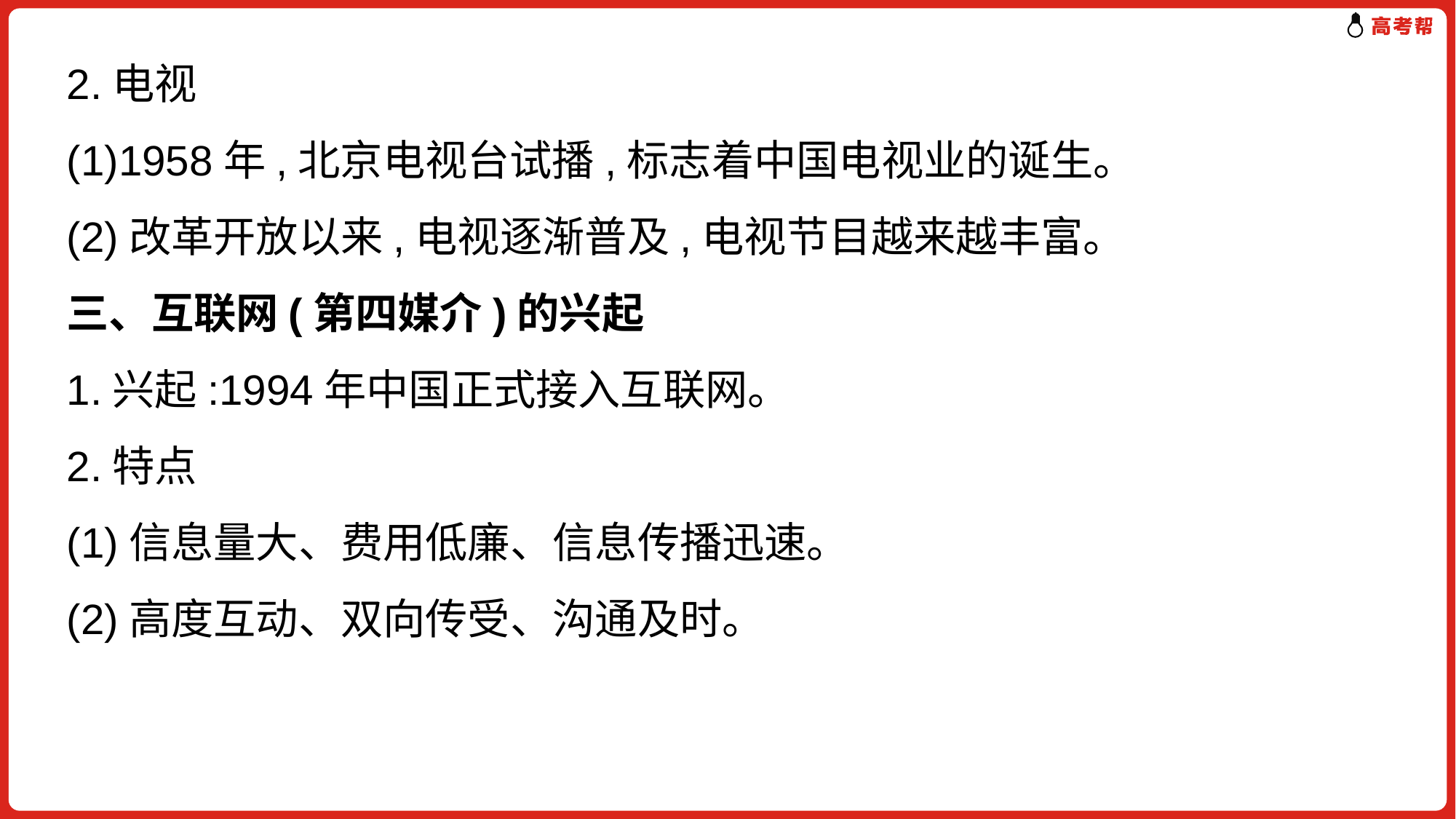

2.电视
(1)1958年,北京电视台试播,标志着中国电视业的诞生。
(2)改革开放以来,电视逐渐普及,电视节目越来越丰富。
三、互联网(第四媒介)的兴起
1.兴起:1994年中国正式接入互联网。
2.特点
(1)信息量大、费用低廉、信息传播迅速。
(2)高度互动、双向传受、沟通及时。